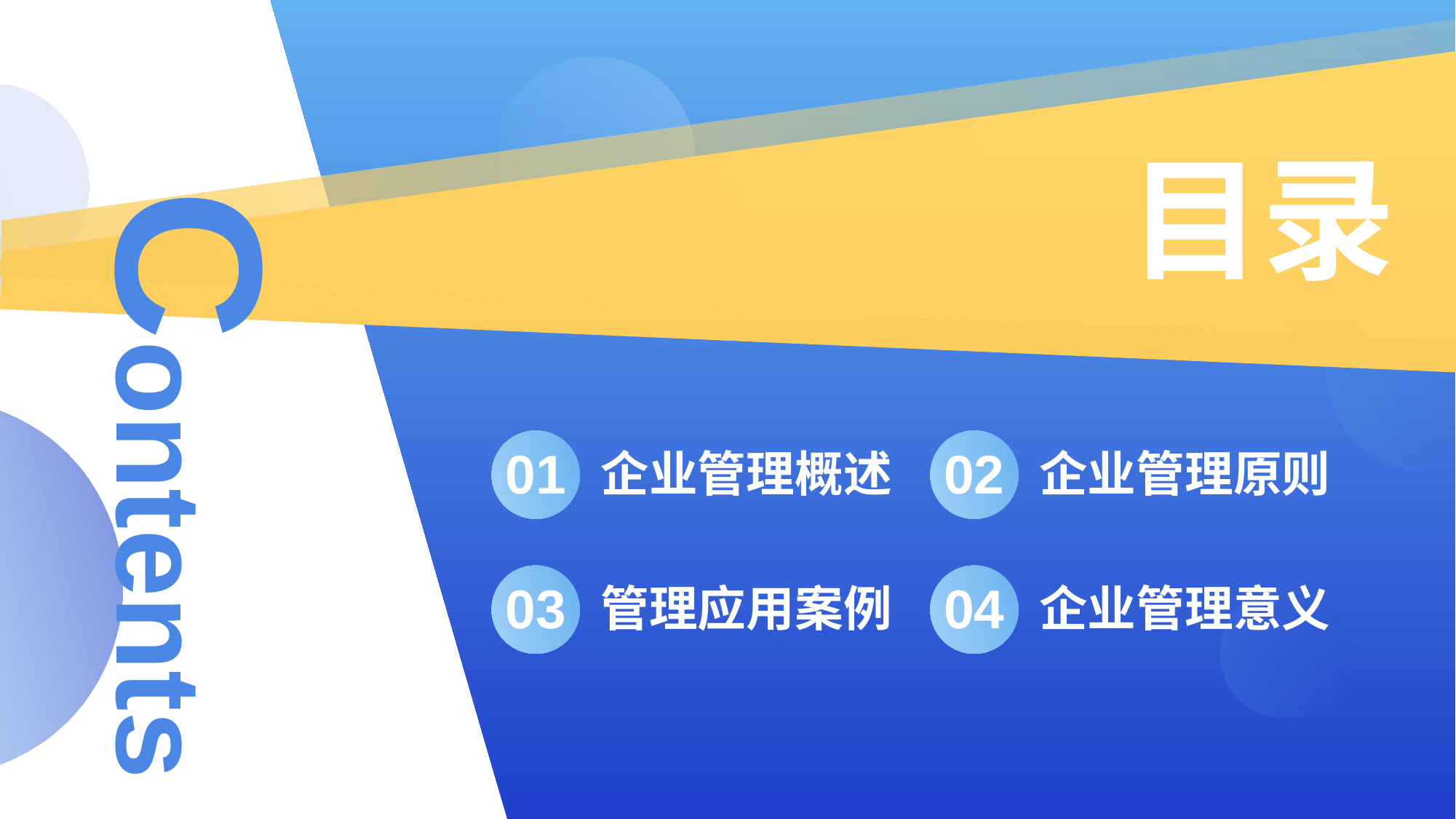

目录
Contents

01
企业管理概述

02
企业管理原则

03
管理应用案例

04
企业管理意义